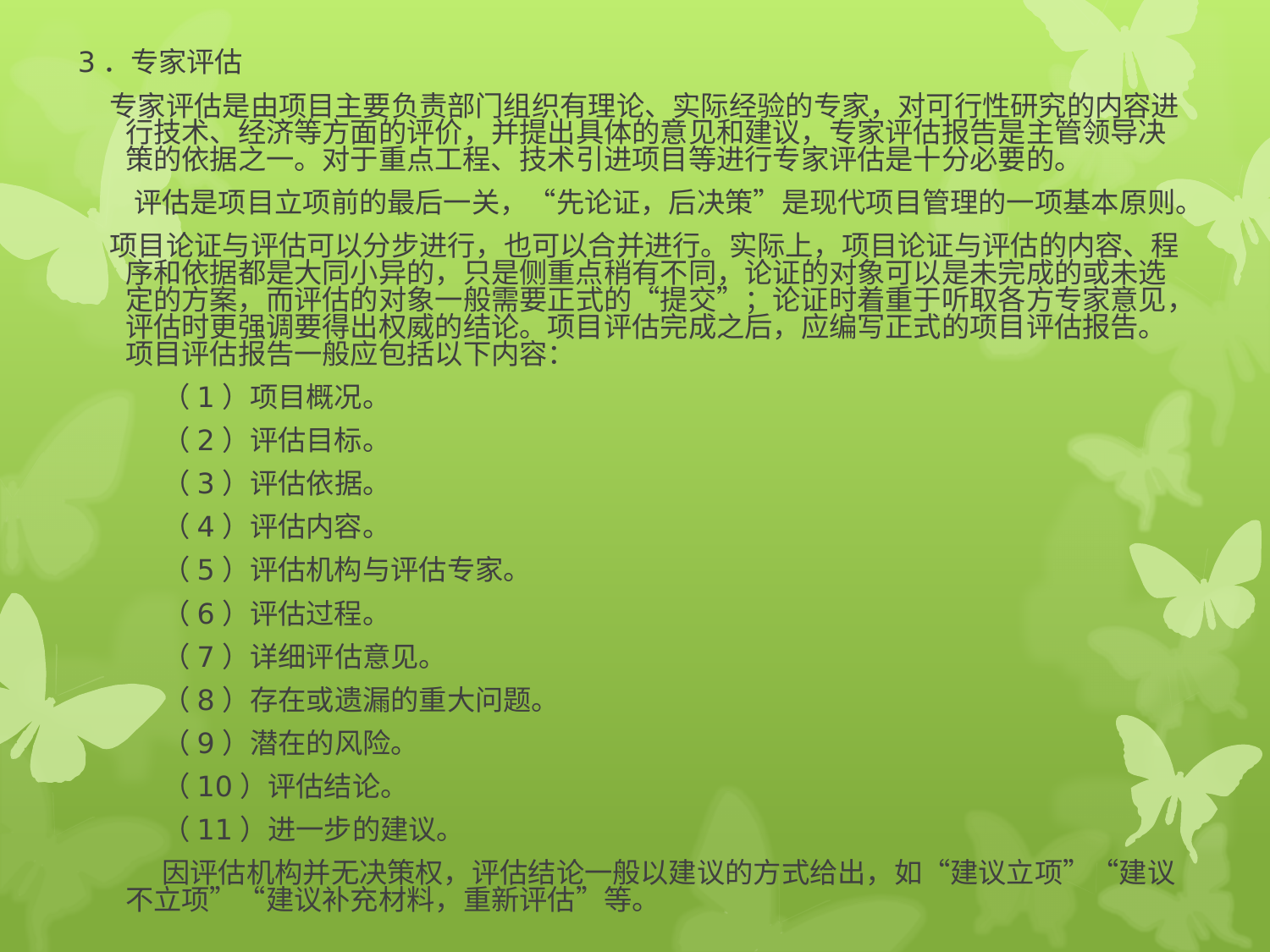

#
3．专家评估
    专家评估是由项目主要负责部门组织有理论、实际经验的专家，对可行性研究的内容进行技术、经济等方面的评价，并提出具体的意见和建议，专家评估报告是主管领导决策的依据之一。对于重点工程、技术引进项目等进行专家评估是十分必要的。
　　评估是项目立项前的最后一关，“先论证，后决策”是现代项目管理的一项基本原则。
    项目论证与评估可以分步进行，也可以合并进行。实际上，项目论证与评估的内容、程序和依据都是大同小异的，只是侧重点稍有不同，论证的对象可以是未完成的或未选定的方案，而评估的对象一般需要正式的“提交”；论证时着重于听取各方专家意见，评估时更强调要得出权威的结论。项目评估完成之后，应编写正式的项目评估报告。项目评估报告一般应包括以下内容：
　　　（1）项目概况。
　　　（2）评估目标。
　　　（3）评估依据。
　　　（4）评估内容。
　　　（5）评估机构与评估专家。
　　　（6）评估过程。
　　　（7）详细评估意见。
　　　（8）存在或遗漏的重大问题。
　　　（9）潜在的风险。
　　　（10）评估结论。
　　　（11）进一步的建议。
　　　因评估机构并无决策权，评估结论一般以建议的方式给出，如“建议立项”“建议不立项”“建议补充材料，重新评估”等。